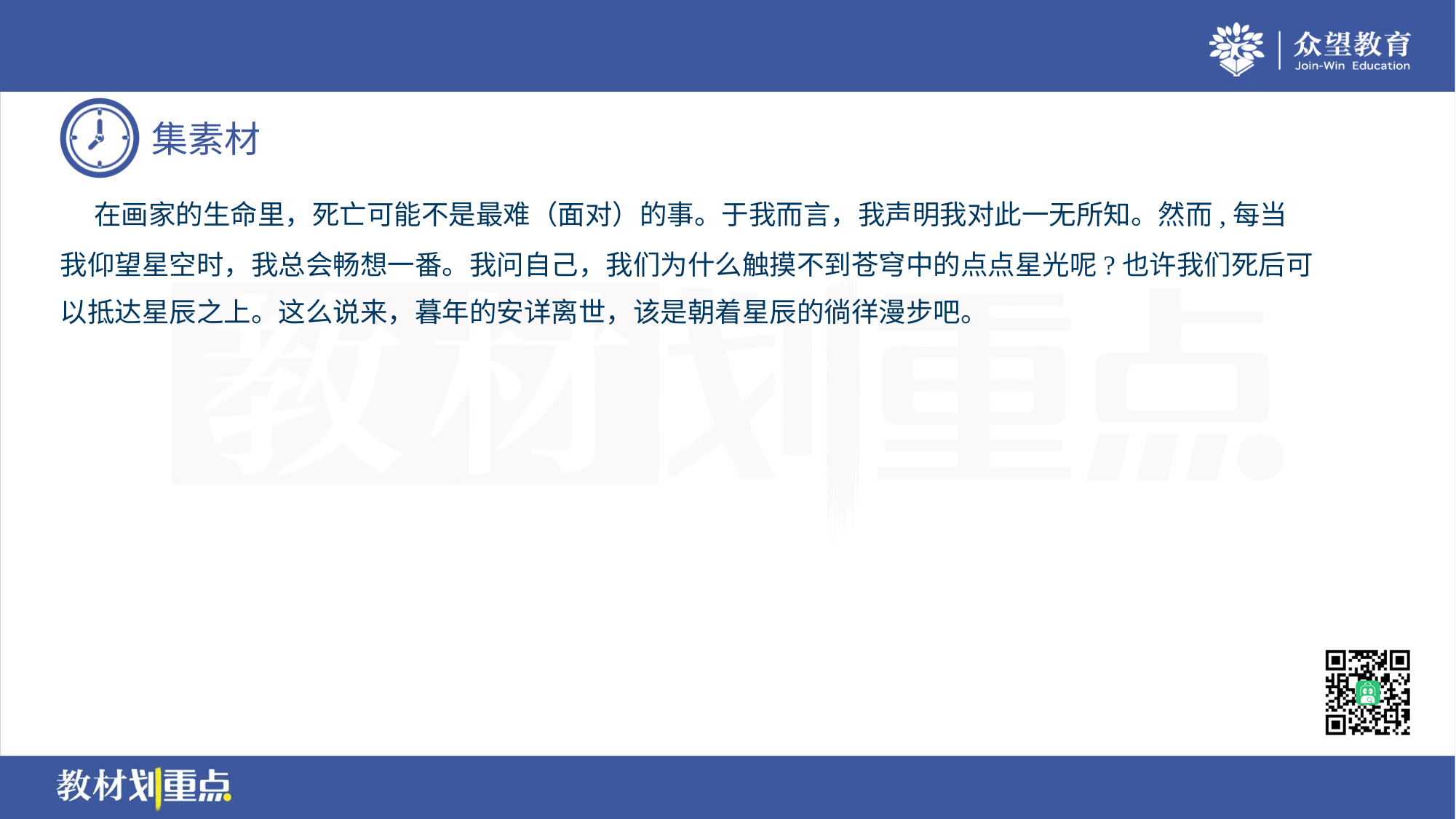

在画家的生命里，死亡可能不是最难（面对）的事。于我而言，我声明我对此一无所知。然而,每当
我仰望星空时，我总会畅想一番。我问自己，我们为什么触摸不到苍穹中的点点星光呢?也许我们死后可
以抵达星辰之上。这么说来，暮年的安详离世，该是朝着星辰的徜徉漫步吧。